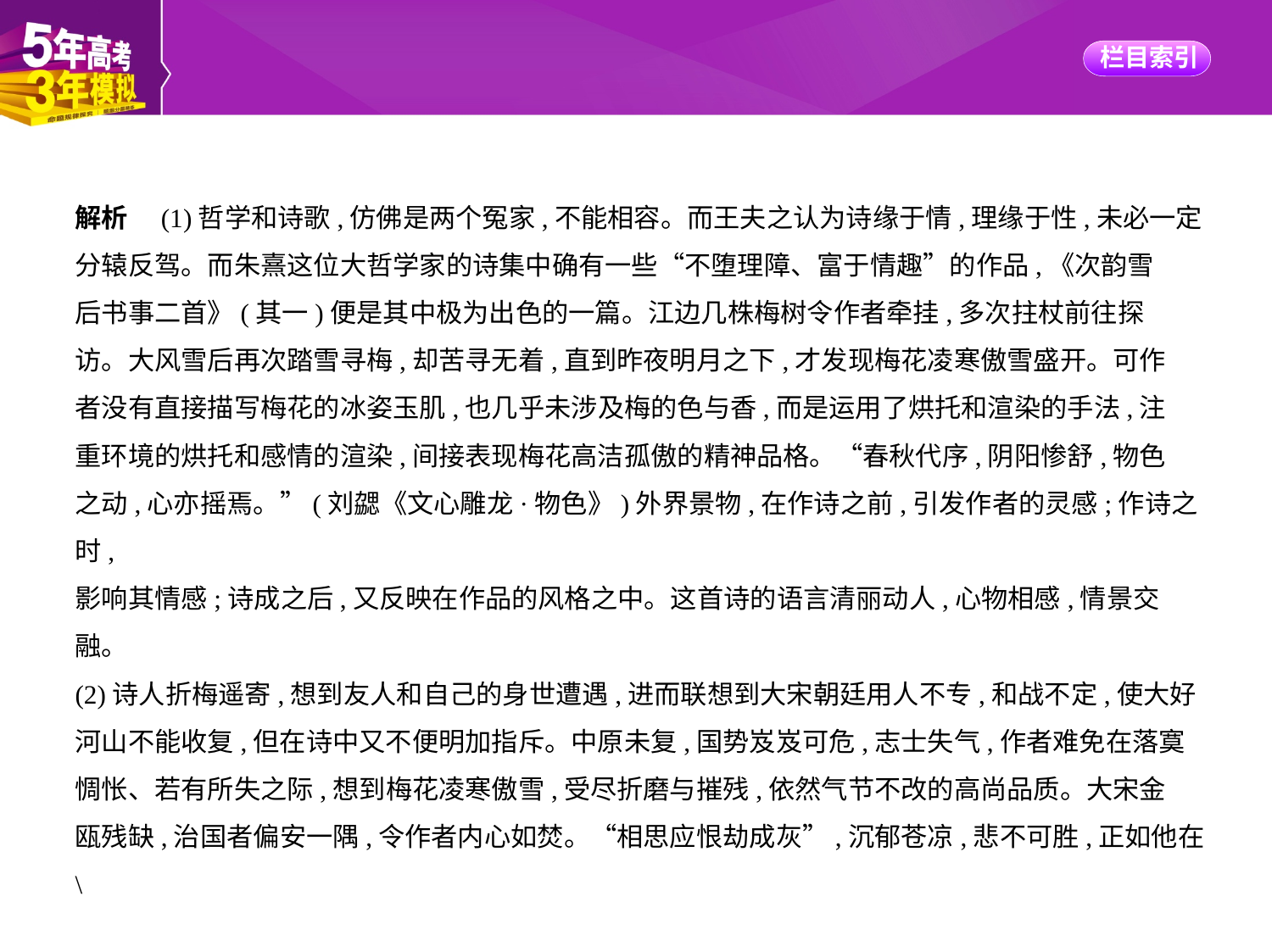

解析　(1)哲学和诗歌,仿佛是两个冤家,不能相容。而王夫之认为诗缘于情,理缘于性,未必一定
分辕反驾。而朱熹这位大哲学家的诗集中确有一些“不堕理障、富于情趣”的作品,《次韵雪
后书事二首》(其一)便是其中极为出色的一篇。江边几株梅树令作者牵挂,多次拄杖前往探
访。大风雪后再次踏雪寻梅,却苦寻无着,直到昨夜明月之下,才发现梅花凌寒傲雪盛开。可作
者没有直接描写梅花的冰姿玉肌,也几乎未涉及梅的色与香,而是运用了烘托和渲染的手法,注
重环境的烘托和感情的渲染,间接表现梅花高洁孤傲的精神品格。“春秋代序,阴阳惨舒,物色
之动,心亦摇焉。”(刘勰《文心雕龙·物色》)外界景物,在作诗之前,引发作者的灵感;作诗之时,
影响其情感;诗成之后,又反映在作品的风格之中。这首诗的语言清丽动人,心物相感,情景交融。
(2)诗人折梅遥寄,想到友人和自己的身世遭遇,进而联想到大宋朝廷用人不专,和战不定,使大好
河山不能收复,但在诗中又不便明加指斥。中原未复,国势岌岌可危,志士失气,作者难免在落寞
惆怅、若有所失之际,想到梅花凌寒傲雪,受尽折磨与摧残,依然气节不改的高尚品质。大宋金
瓯残缺,治国者偏安一隅,令作者内心如焚。“相思应恨劫成灰”,沉郁苍凉,悲不可胜,正如他在\